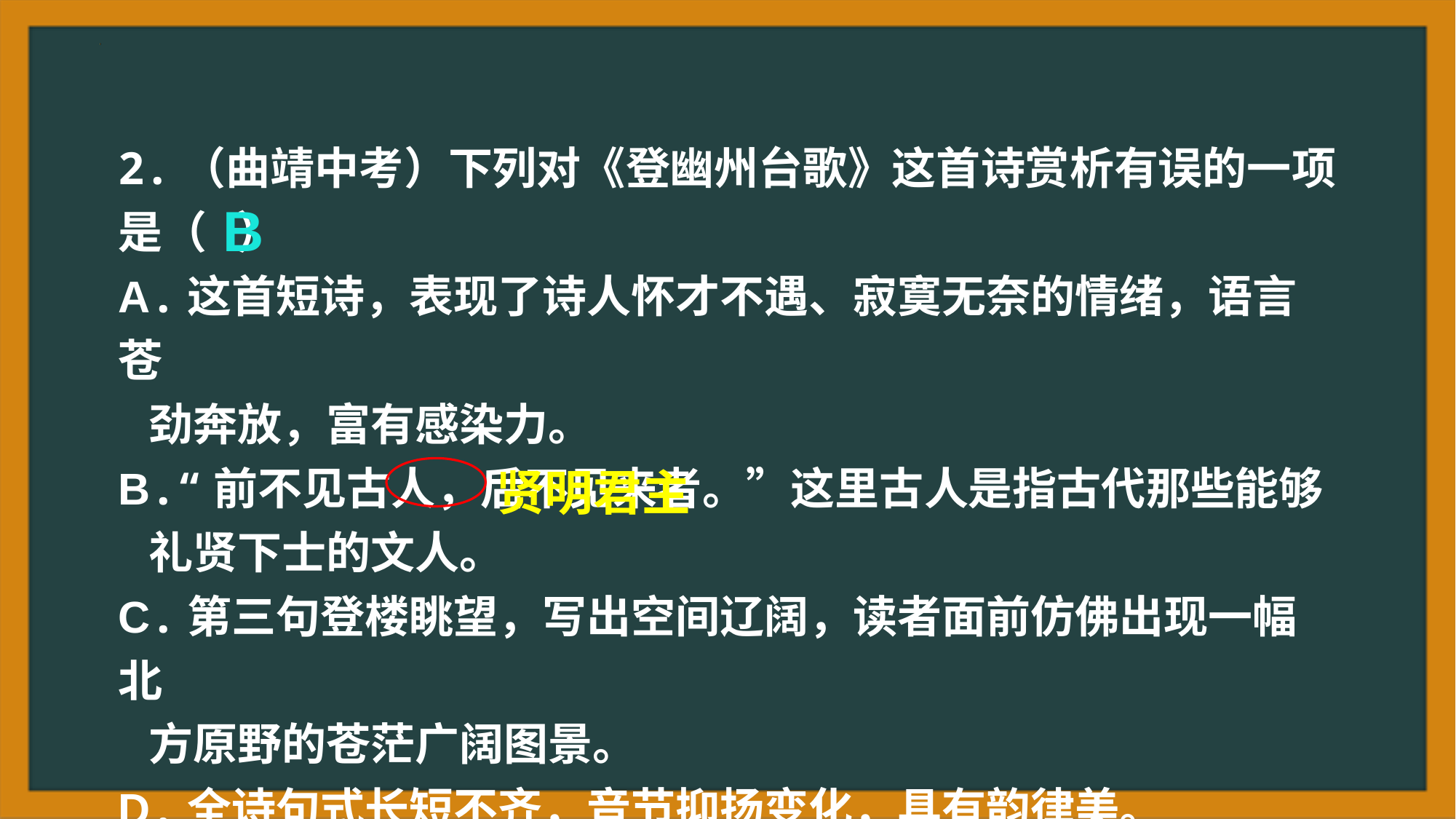

2.（曲靖中考）下列对《登幽州台歌》这首诗赏析有误的一项是（   ）
A.这首短诗，表现了诗人怀才不遇、寂寞无奈的情绪，语言苍
  劲奔放，富有感染力。
B.“前不见古人，后不见来者。”这里古人是指古代那些能够
  礼贤下士的文人。
C.第三句登楼眺望，写出空间辽阔，读者面前仿佛出现一幅北
  方原野的苍茫广阔图景。
D.全诗句式长短不齐，音节抑扬变化，具有韵律美。
B
贤明君主